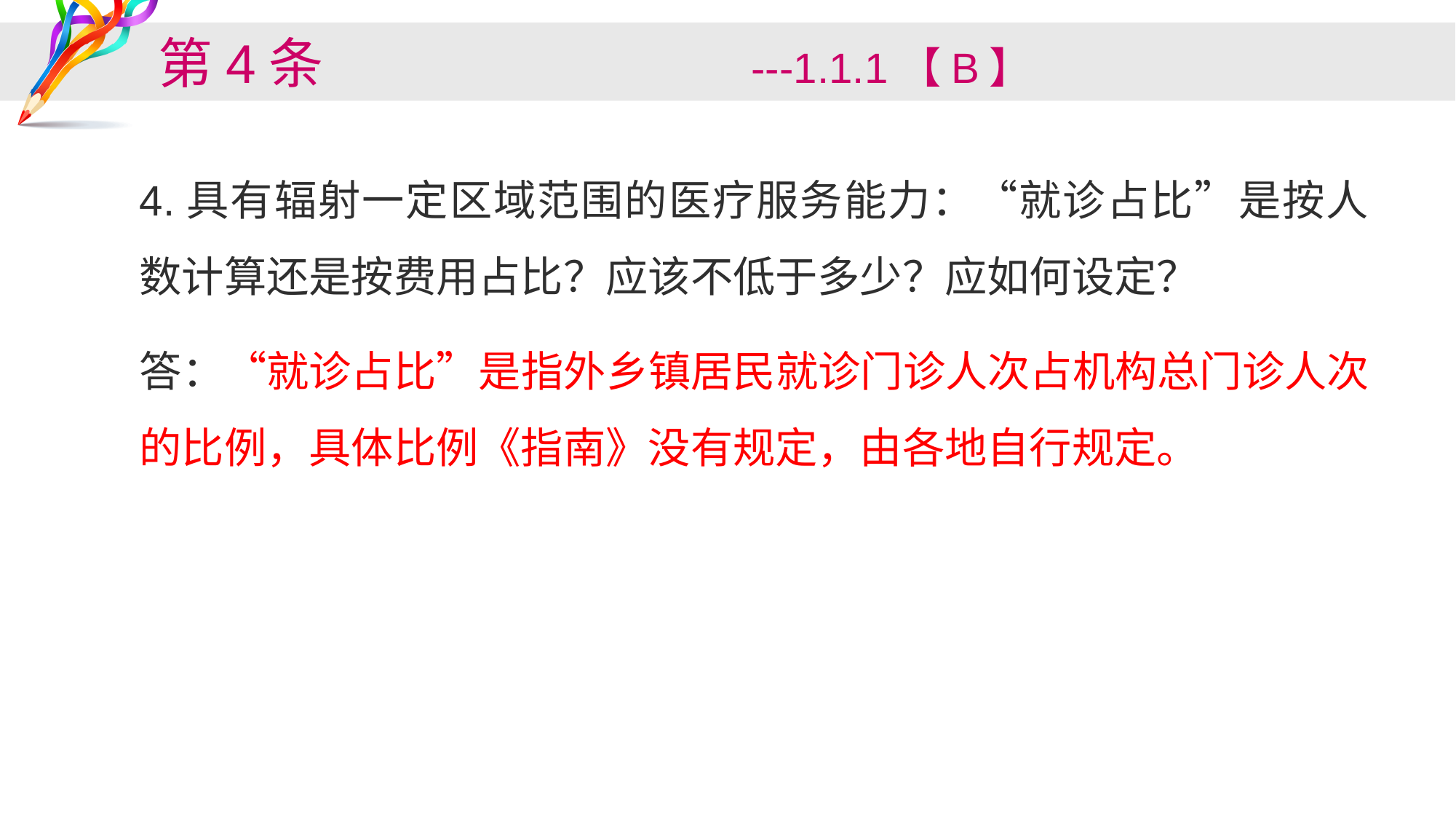

# 第4条                                  ---1.1.1【B】
4.具有辐射一定区域范围的医疗服务能力：“就诊占比”是按人数计算还是按费用占比？应该不低于多少？应如何设定？
答：“就诊占比”是指外乡镇居民就诊门诊人次占机构总门诊人次的比例，具体比例《指南》没有规定，由各地自行规定。